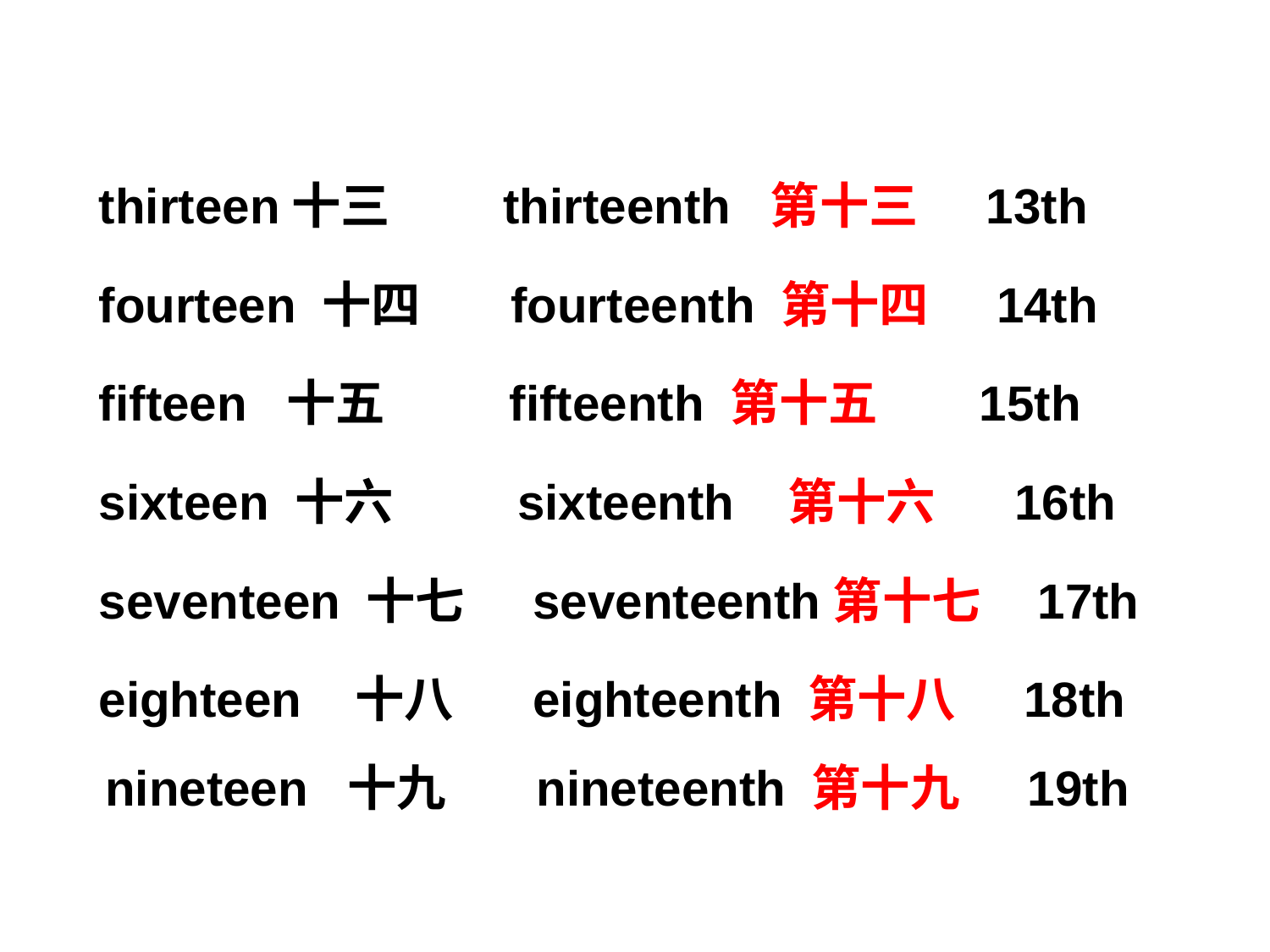

thirteen十三         thirteenth  第十三     13th
   fourteen 十四       fourteenth 第十四     14th
   fifteen  十五          fifteenth 第十五        15th
   sixteen 十六          sixteenth   第十六      16th
   seventeen 十七     seventeenth第十七    17th
   eighteen   十八      eighteenth 第十八     18th  nineteen  十九       nineteenth 第十九     19th